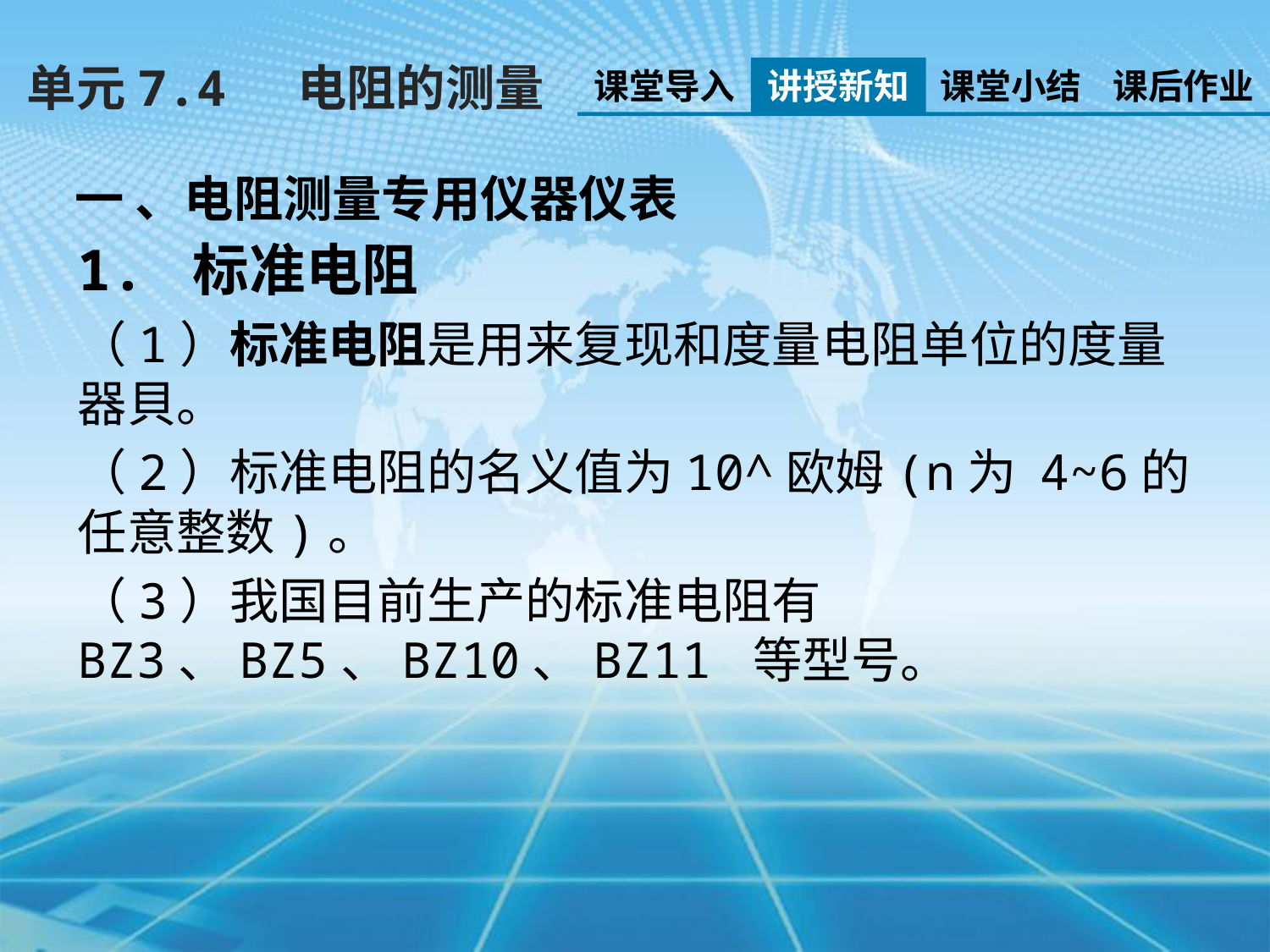

单元7.4  电阻的测量
课堂导入
讲授新知
课堂小结
课后作业
一 、电阻测量专用仪器仪表
1. 标准电阻
（1）标准电阻是用来复现和度量电阻单位的度量器貝。
（2）标准电阻的名义值为10^欧姆(n为 4~6的任意整数)。
（3）我国目前生产的标准电阻有BZ3、BZ5、BZ10、BZ11 等型号。